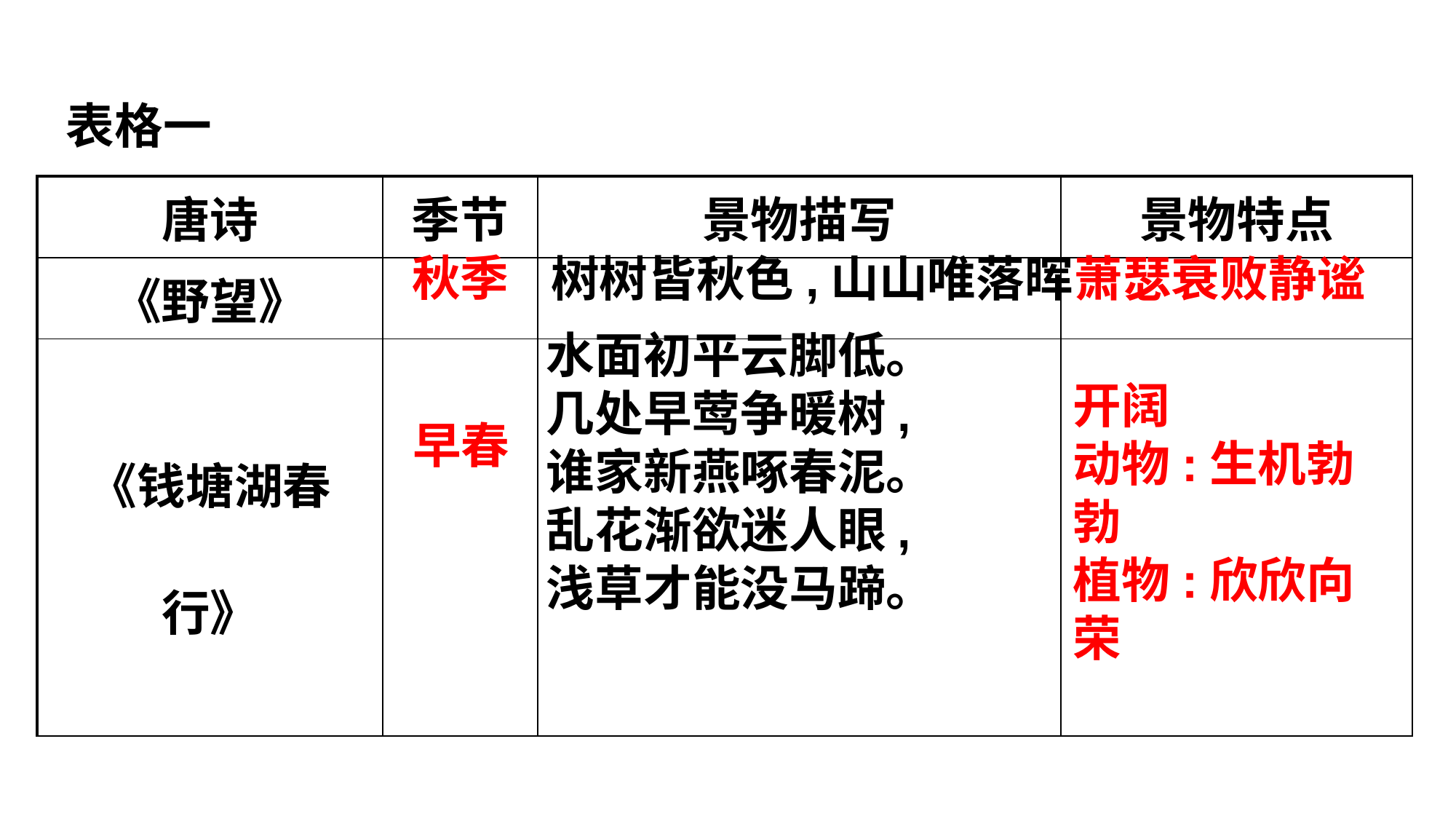

表格一
| 唐诗 | 季节 | 景物描写 | 景物特点 |
| --- | --- | --- | --- |
| 《野望》 |  |  |  |
| 《钱塘湖春行》 |  |  |  |
秋季
树树皆秋色,山山唯落晖
萧瑟衰败静谧
水面初平云脚低。
几处早莺争暖树,
谁家新燕啄春泥。
乱花渐欲迷人眼,
浅草才能没马蹄。
开阔
动物:生机勃勃
植物:欣欣向荣
早春